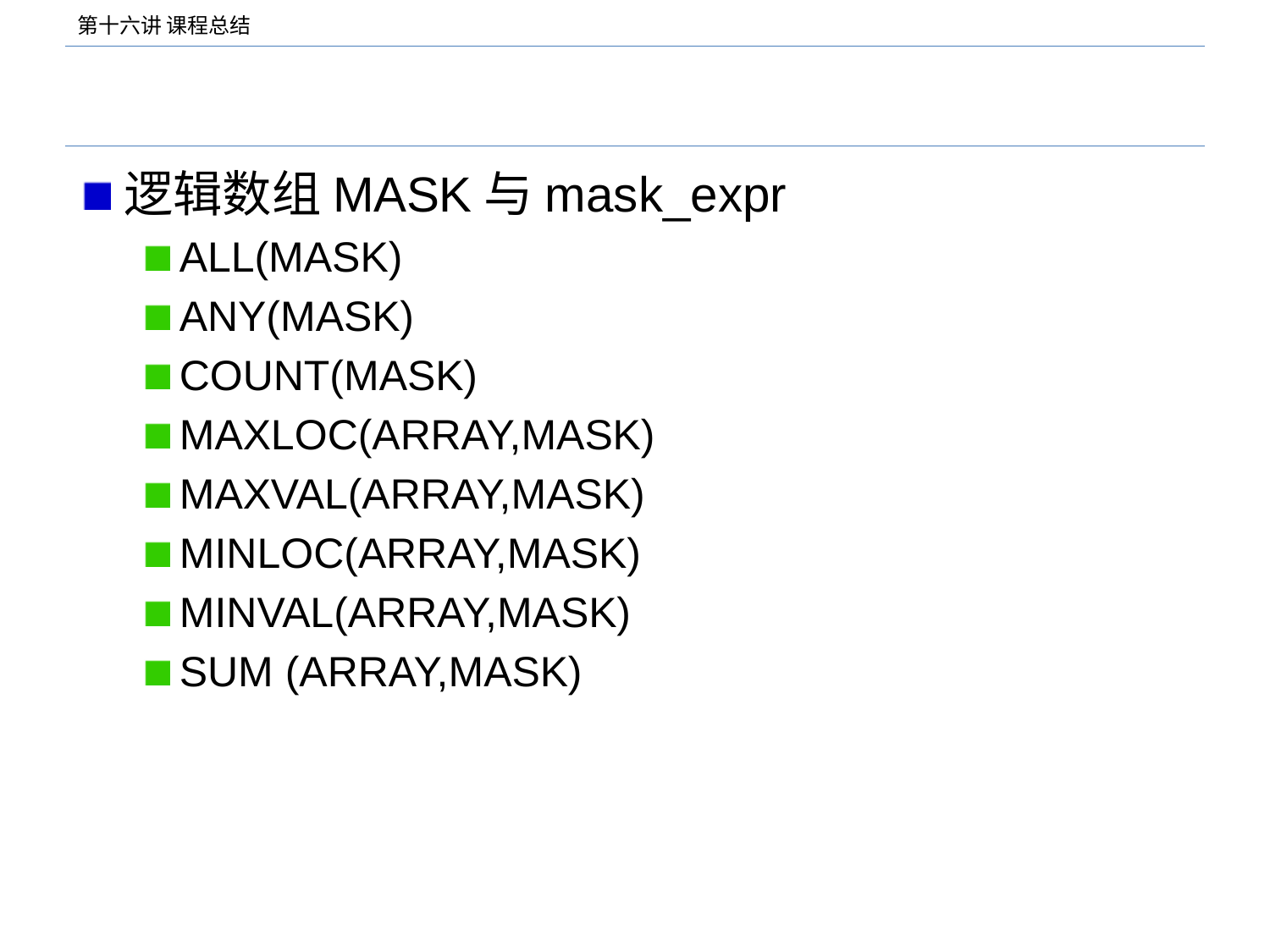

#
逻辑数组MASK与mask_expr
ALL(MASK)
ANY(MASK)
COUNT(MASK)
MAXLOC(ARRAY,MASK)
MAXVAL(ARRAY,MASK)
MINLOC(ARRAY,MASK)
MINVAL(ARRAY,MASK)
SUM (ARRAY,MASK)